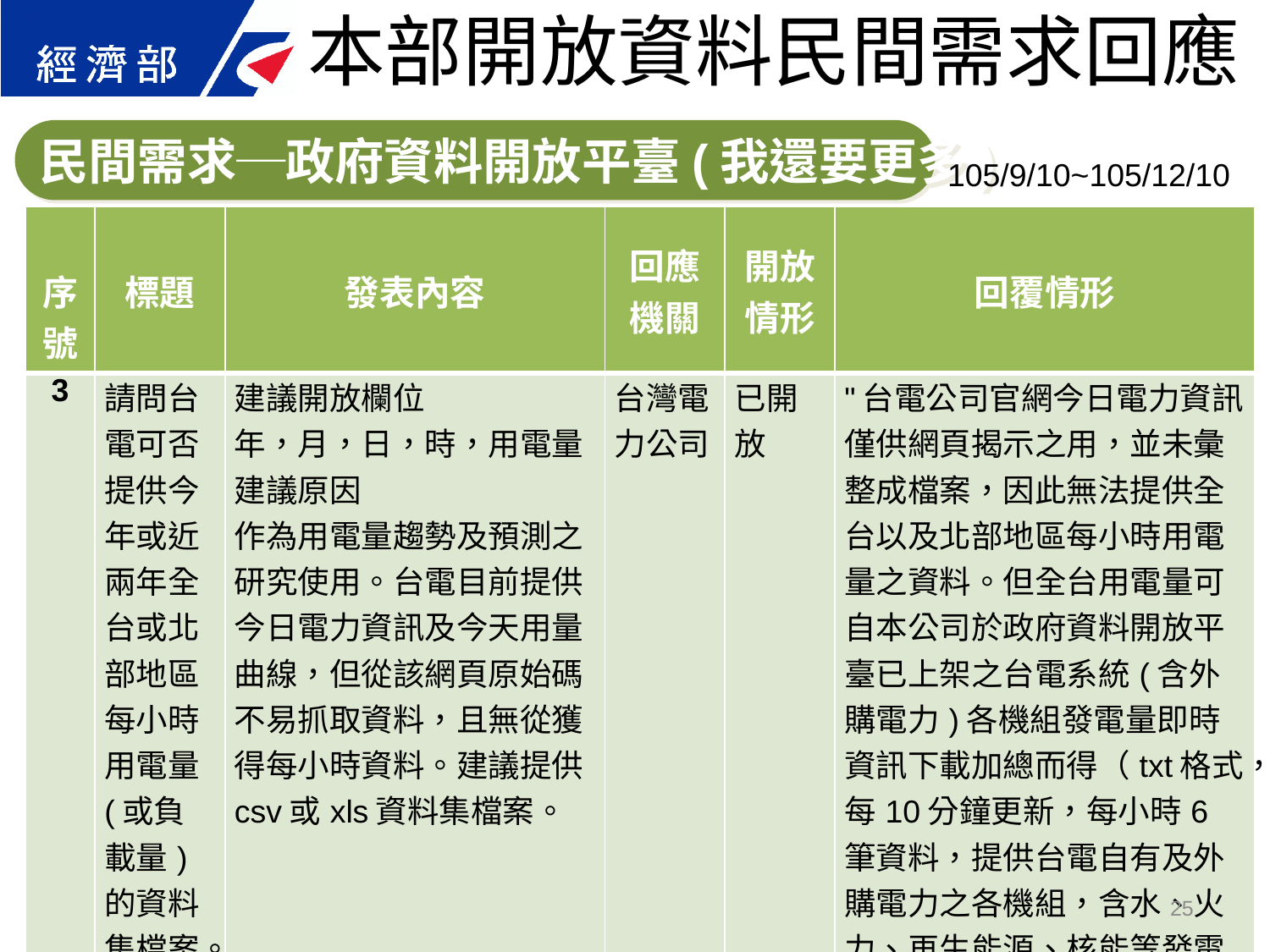

本部開放資料民間需求回應
民間需求─政府資料開放平臺(我還要更多)
105/9/10~105/12/10
| 序號 | 標題 | 發表內容 | 回應 機關 | 開放 情形 | 回覆情形 |
| --- | --- | --- | --- | --- | --- |
| 3 | 請問台電可否提供今年或近兩年全台或北部地區每小時用電量(或負載量)的資料集檔案。謝謝。 | 建議開放欄位 年，月，日，時，用電量 建議原因 作為用電量趨勢及預測之研究使用。台電目前提供今日電力資訊及今天用量曲線，但從該網頁原始碼不易抓取資料，且無從獲得每小時資料。建議提供csv或xls資料集檔案。 | 台灣電力公司 | 已開放 | "台電公司官網今日電力資訊僅供網頁揭示之用，並未彙整成檔案，因此無法提供全台以及北部地區每小時用電量之資料。但全台用電量可自本公司於政府資料開放平臺已上架之台電系統(含外購電力)各機組發電量即時資訊下載加總而得（txt格式，每10分鐘更新，每小時6筆資料，提供台電自有及外購電力之各機組，含水、火力、再生能源、核能等發電量即時資料，網址為：http://data.gov.tw/node/8931）。" |
25
25